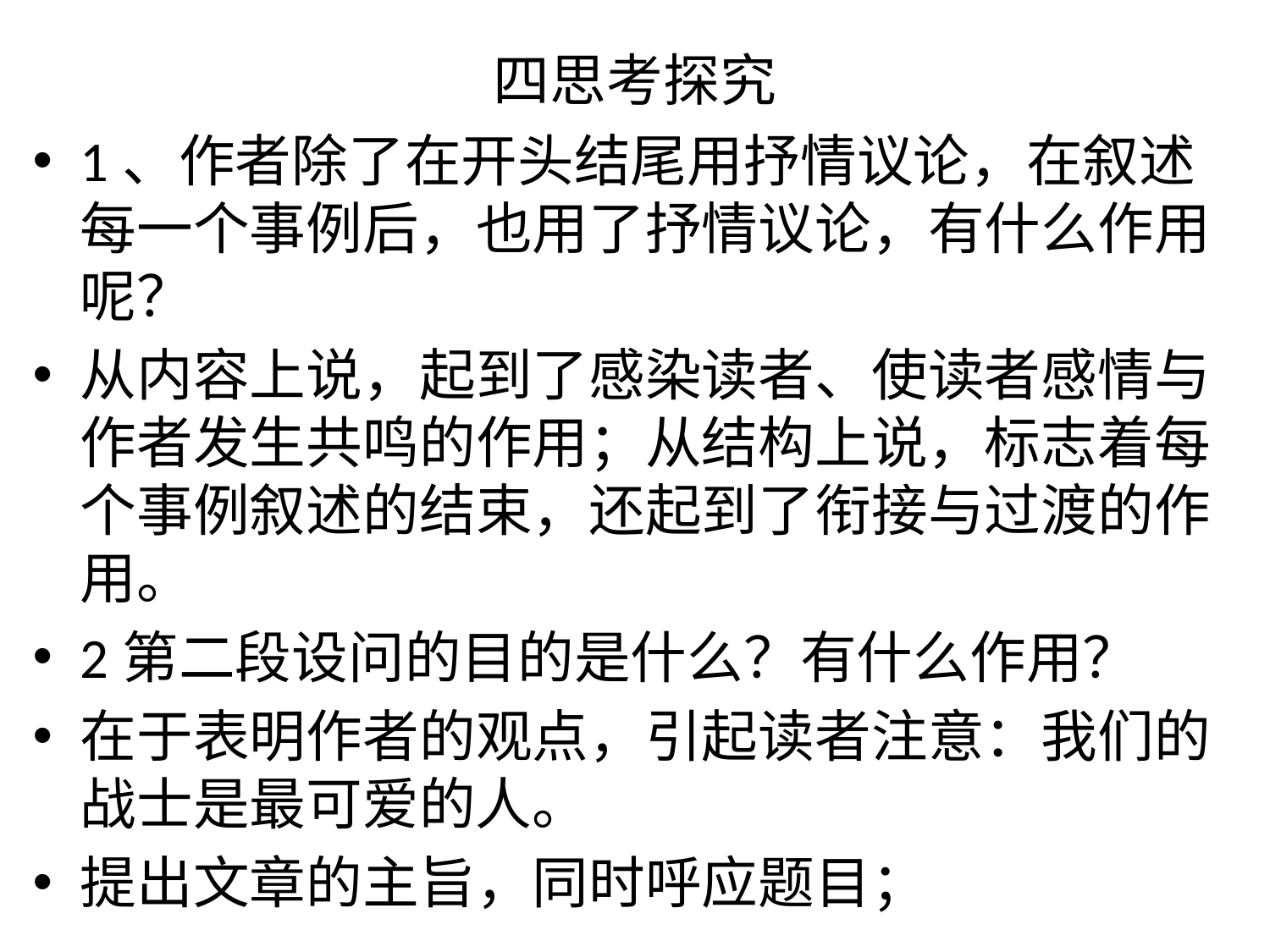

# 四思考探究
1、作者除了在开头结尾用抒情议论，在叙述每一个事例后，也用了抒情议论，有什么作用呢？
从内容上说，起到了感染读者、使读者感情与作者发生共鸣的作用；从结构上说，标志着每个事例叙述的结束，还起到了衔接与过渡的作用。
2第二段设问的目的是什么？有什么作用？
在于表明作者的观点，引起读者注意：我们的战士是最可爱的人。
提出文章的主旨，同时呼应题目；